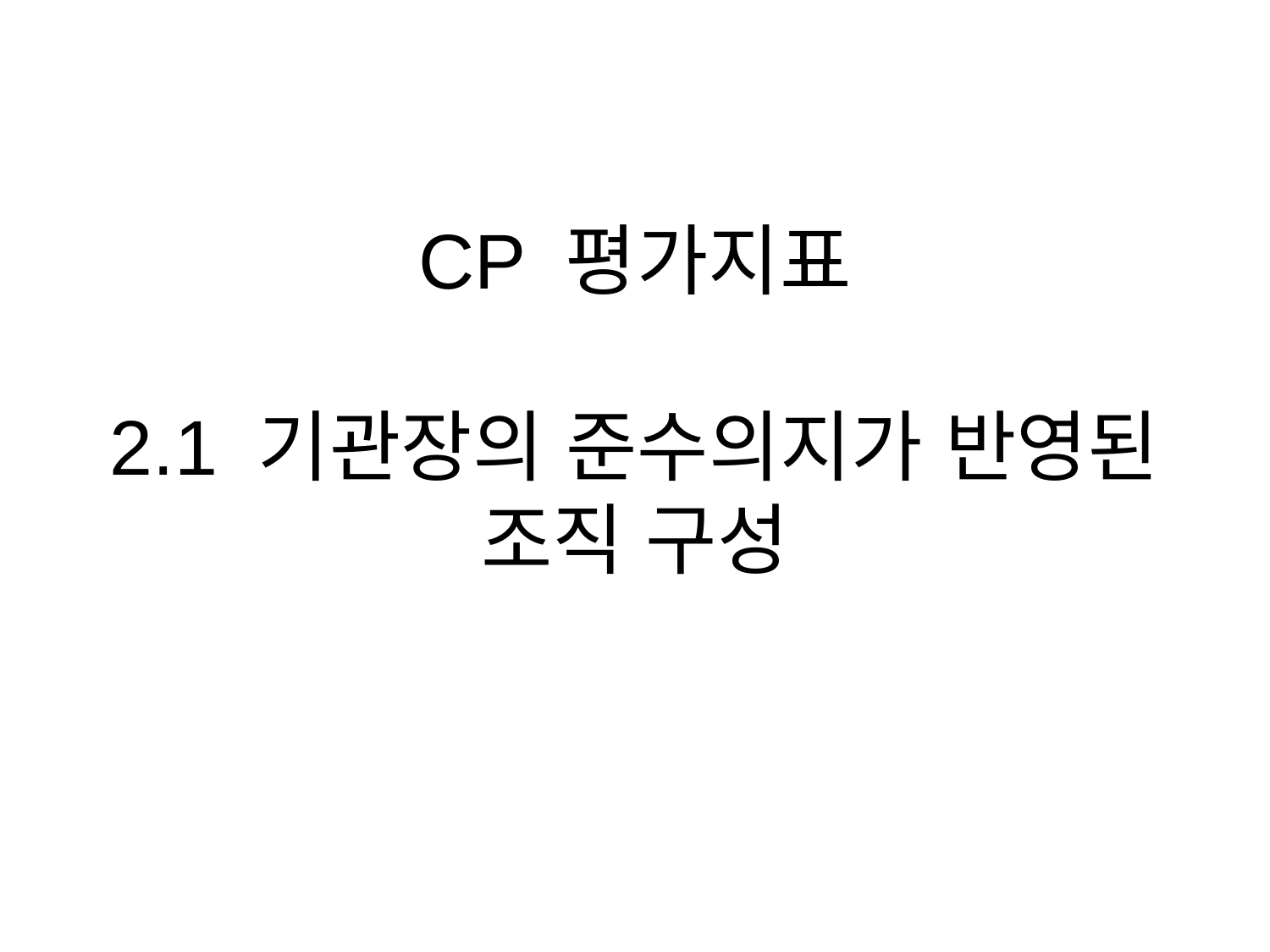

# CP 평가지표 2.1 기관장의 준수의지가 반영된 조직 구성